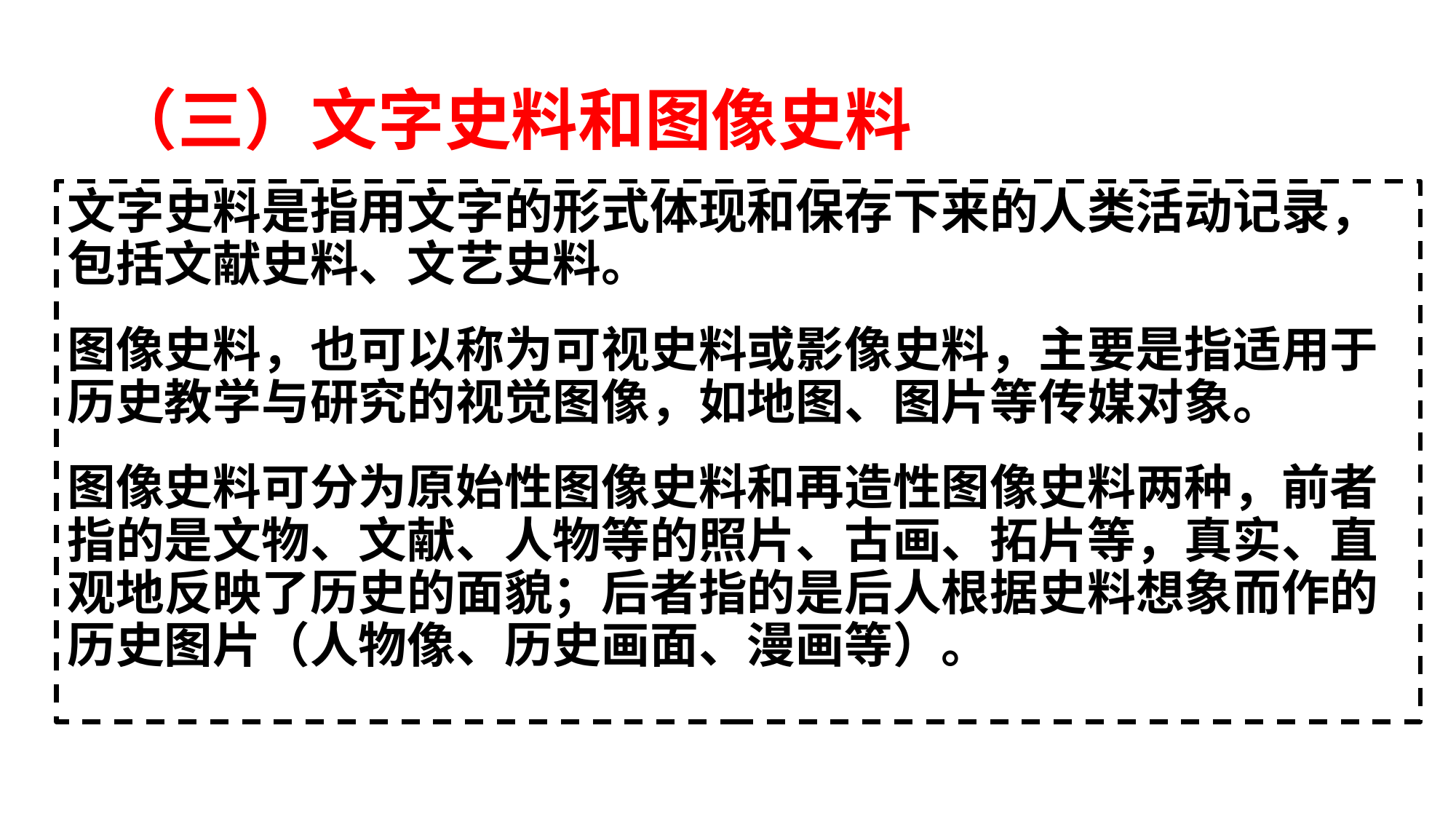

# （三）文字史料和图像史料
文字史料是指用文字的形式体现和保存下来的人类活动记录，包括文献史料、文艺史料。
图像史料，也可以称为可视史料或影像史料，主要是指适用于历史教学与研究的视觉图像，如地图、图片等传媒对象。
图像史料可分为原始性图像史料和再造性图像史料两种，前者指的是文物、文献、人物等的照片、古画、拓片等，真实、直观地反映了历史的面貌；后者指的是后人根据史料想象而作的历史图片（人物像、历史画面、漫画等）。